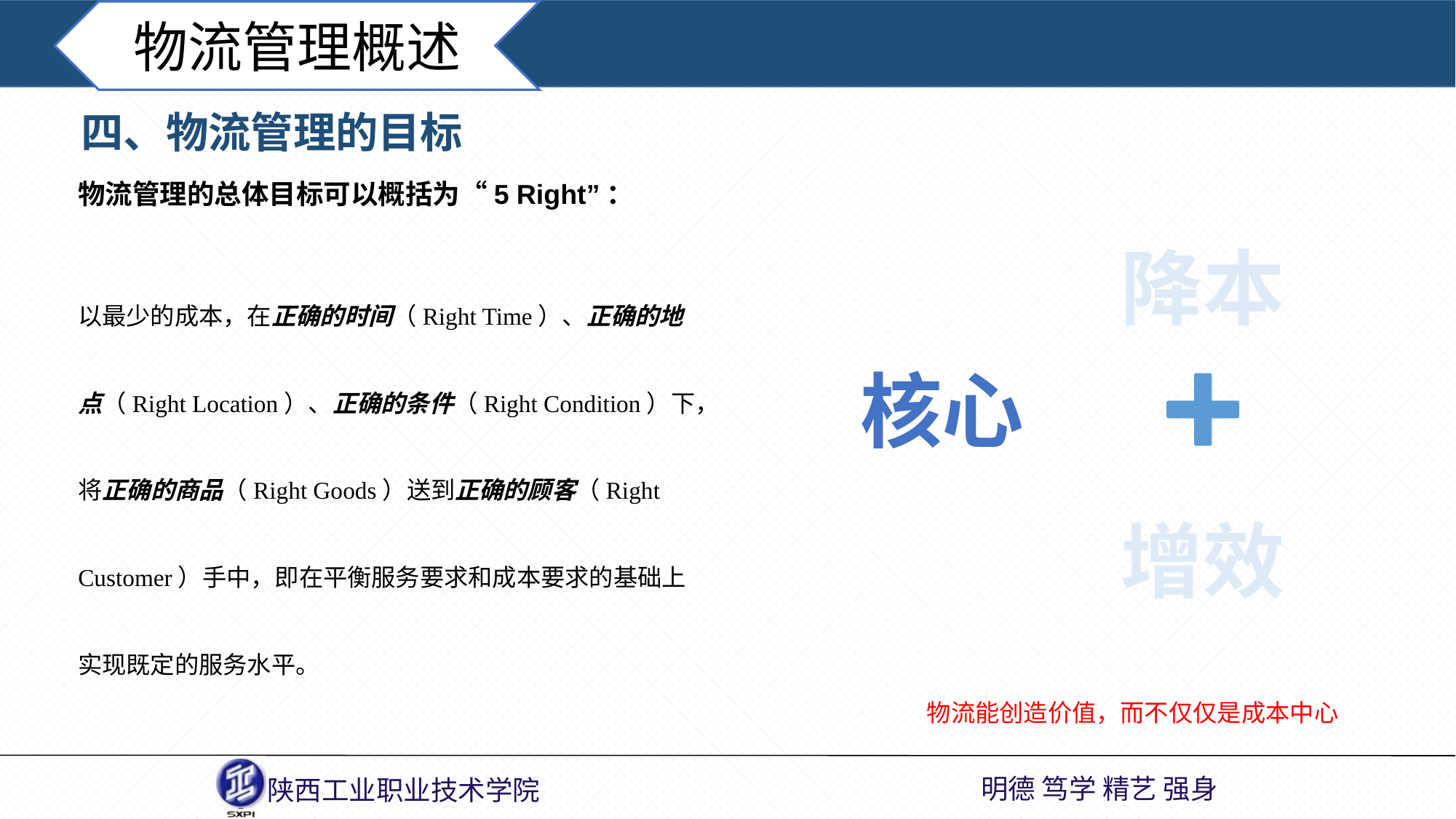

物流管理概述
四、物流管理的目标
物流管理的总体目标可以概括为“5 Right”：

以最少的成本，在正确的时间（Right Time）、正确的地点（Right Location）、正确的条件（Right Condition）下，将正确的商品（Right Goods）送到正确的顾客（Right Customer）手中，即在平衡服务要求和成本要求的基础上实现既定的服务水平。
降本
核心

增效
物流能创造价值，而不仅仅是成本中心